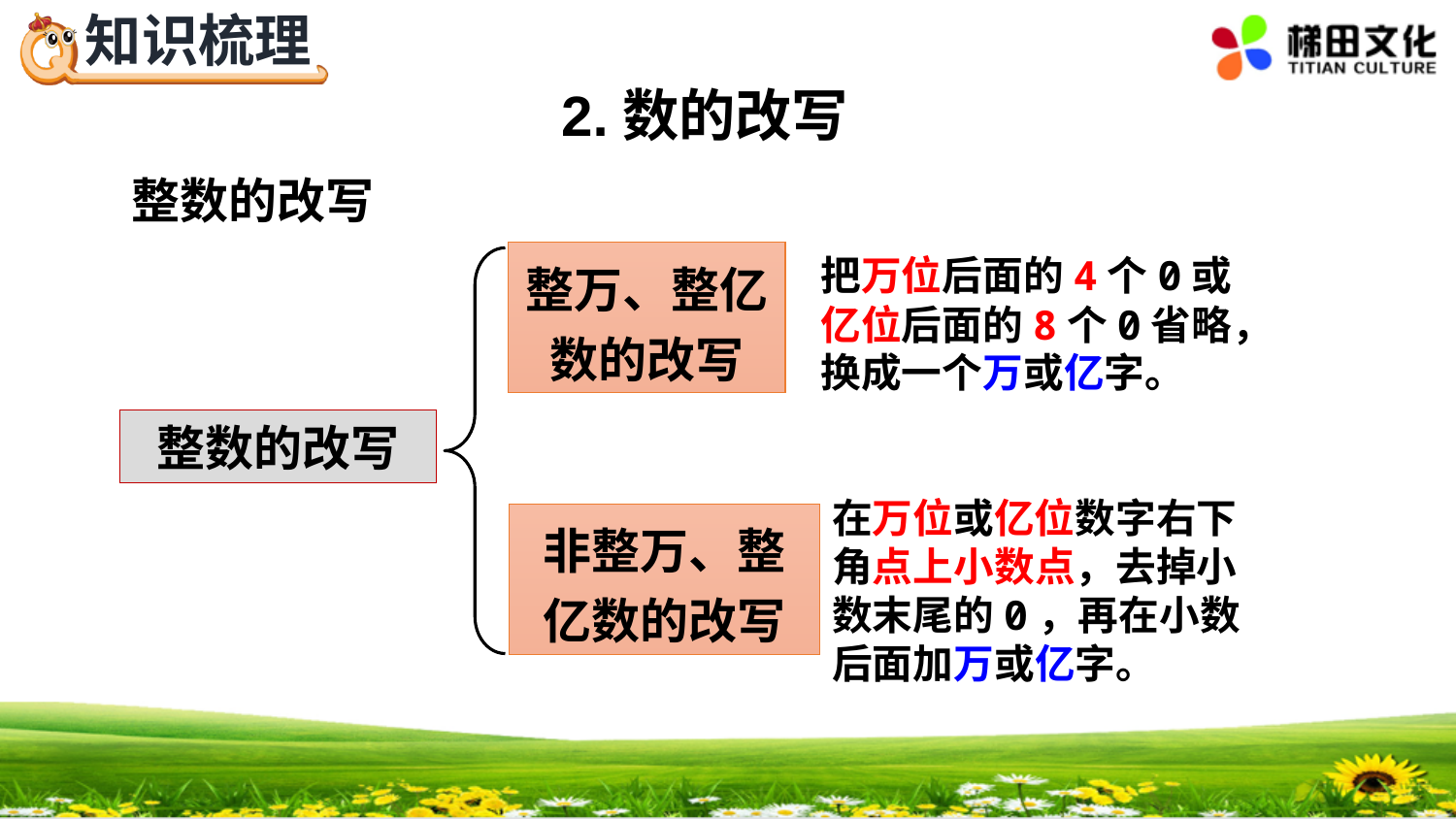

2.数的改写
整数的改写
整万、整亿数的改写
把万位后面的4个0或亿位后面的8个0省略，换成一个万或亿字。

整数的改写
在万位或亿位数字右下角点上小数点，去掉小数末尾的0，再在小数后面加万或亿字。
非整万、整亿数的改写